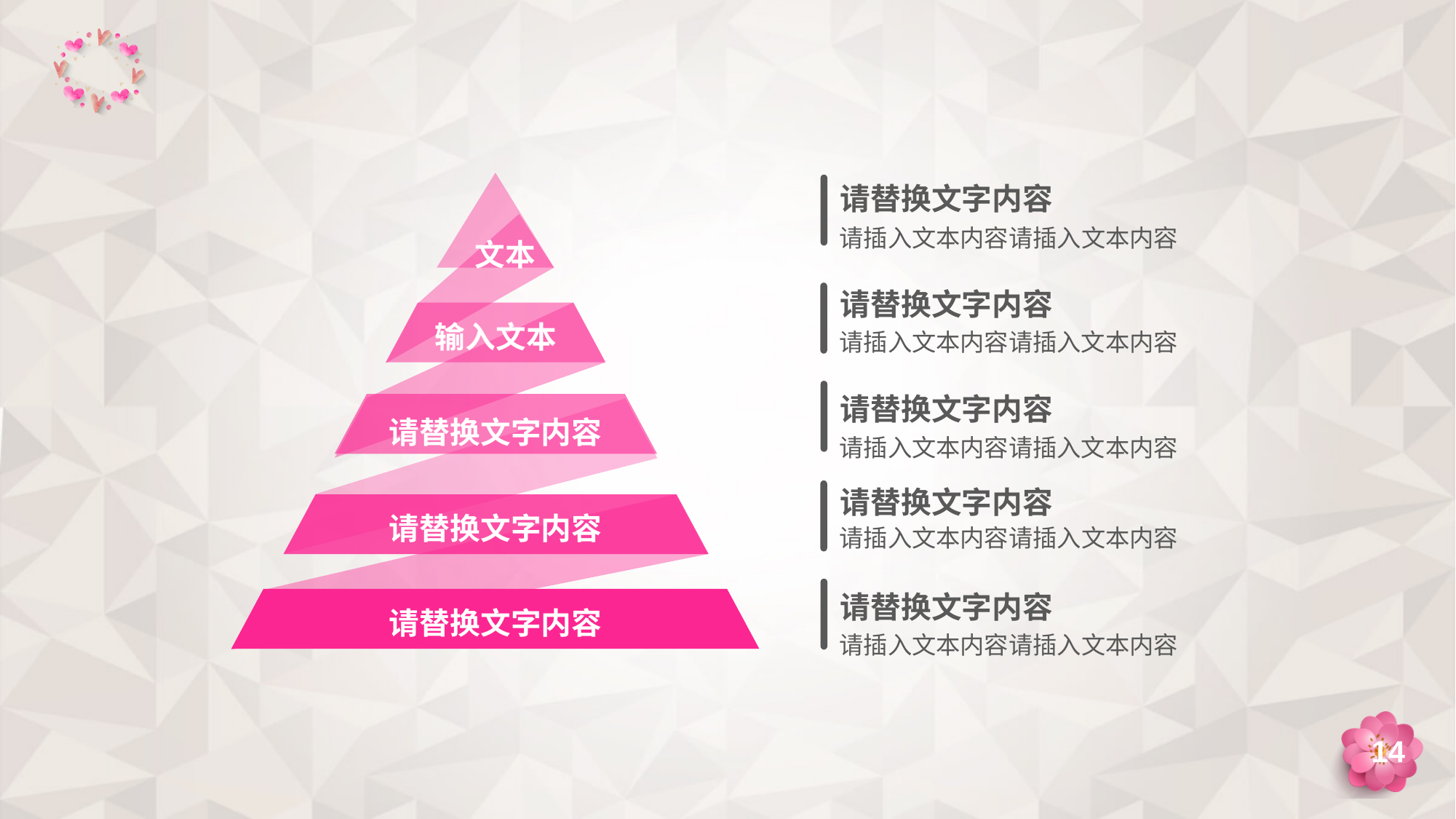

#

文本
请替换文字内容
请插入文本内容请插入文本内容

请替换文字内容
请插入文本内容请插入文本内容

输入文本

请替换文字内容
请插入文本内容请插入文本内容

请替换文字内容

请替换文字内容
请插入文本内容请插入文本内容

请替换文字内容

请替换文字内容
请插入文本内容请插入文本内容

请替换文字内容
14